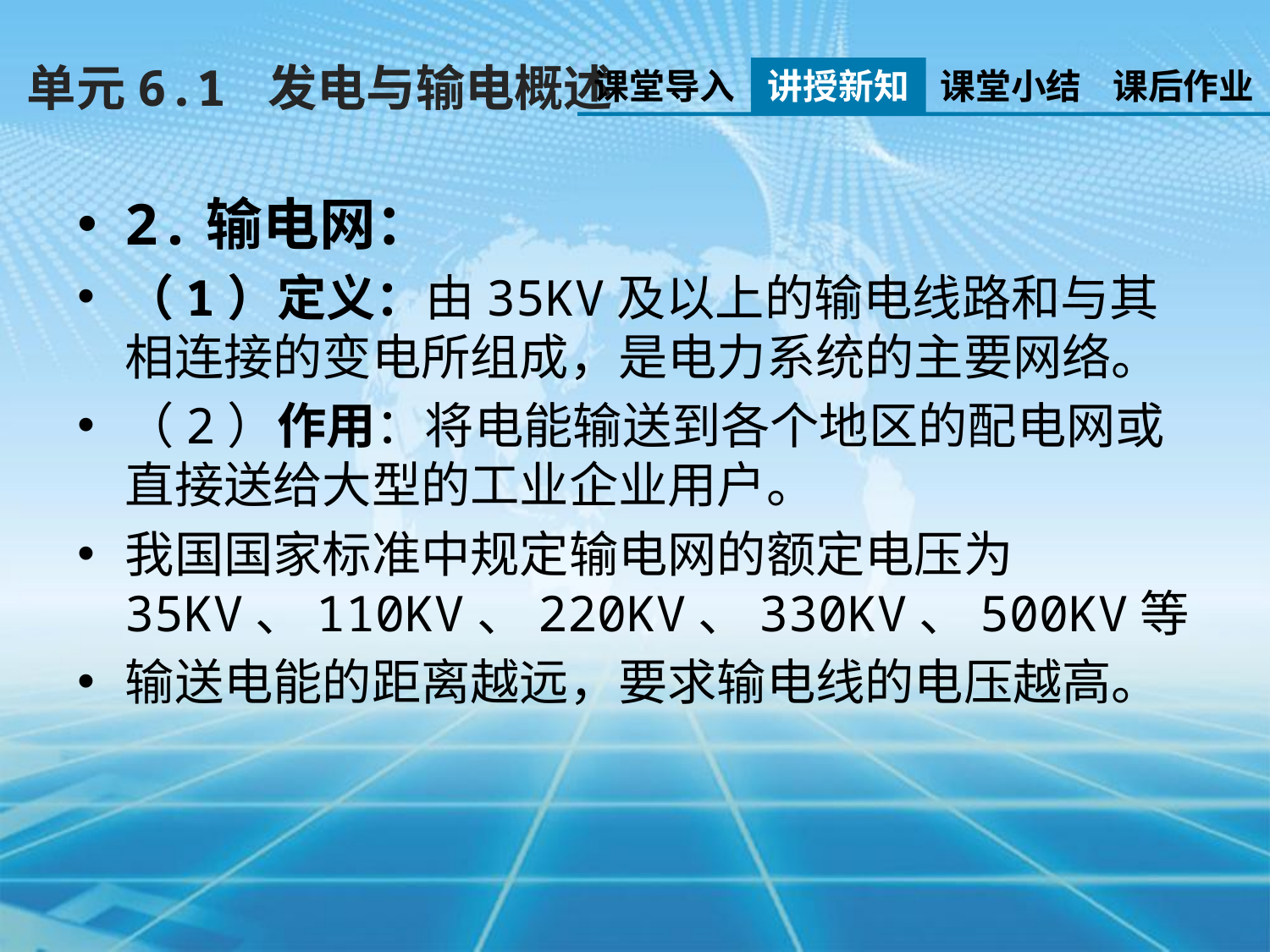

单元6.1 发电与输电概述
课堂导入
讲授新知
课堂小结
课后作业
2.输电网：
（1）定义：由35KV及以上的输电线路和与其相连接的变电所组成，是电力系统的主要网络。
（2）作用：将电能输送到各个地区的配电网或直接送给大型的工业企业用户。
我国国家标准中规定输电网的额定电压为35KV、110KV、220KV、330KV、500KV等
输送电能的距离越远，要求输电线的电压越高。